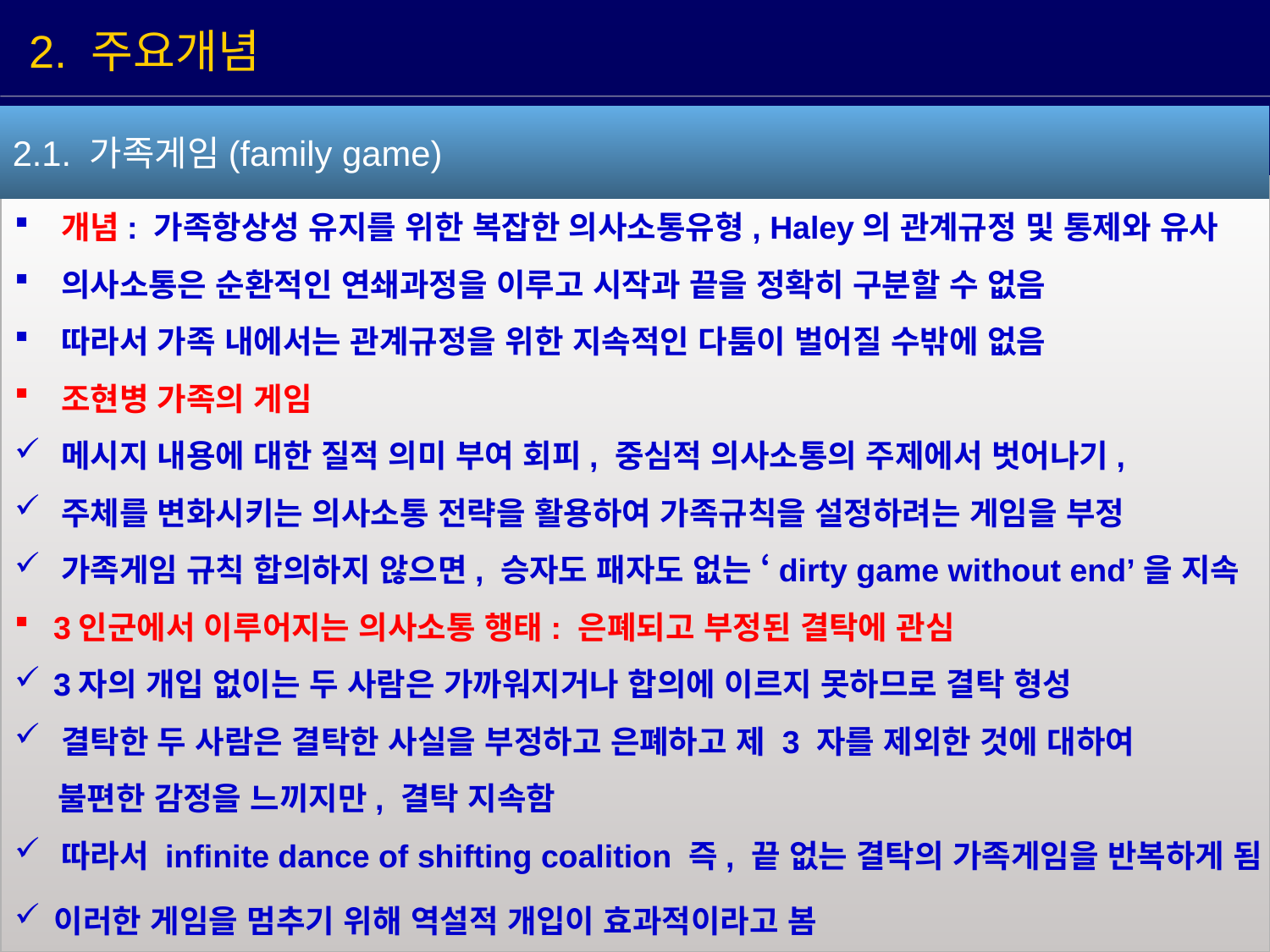

2. 주요개념

2.1. 가족게임(family game)
 개념: 가족항상성 유지를 위한 복잡한 의사소통유형, Haley의 관계규정 및 통제와 유사
 의사소통은 순환적인 연쇄과정을 이루고 시작과 끝을 정확히 구분할 수 없음
 따라서 가족 내에서는 관계규정을 위한 지속적인 다툼이 벌어질 수밖에 없음
 조현병 가족의 게임
 메시지 내용에 대한 질적 의미 부여 회피, 중심적 의사소통의 주제에서 벗어나기,
 주체를 변화시키는 의사소통 전략을 활용하여 가족규칙을 설정하려는 게임을 부정
 가족게임 규칙 합의하지 않으면, 승자도 패자도 없는 ‘dirty game without end’을 지속
 3인군에서 이루어지는 의사소통 행태: 은폐되고 부정된 결탁에 관심
 3자의 개입 없이는 두 사람은 가까워지거나 합의에 이르지 못하므로 결탁 형성
 결탁한 두 사람은 결탁한 사실을 부정하고 은폐하고 제 3 자를 제외한 것에 대하여
    불편한 감정을 느끼지만, 결탁 지속함
 따라서 infinite dance of shifting coalition 즉, 끝 없는 결탁의 가족게임을 반복하게 됨
이러한 게임을 멈추기 위해 역설적 개입이 효과적이라고 봄